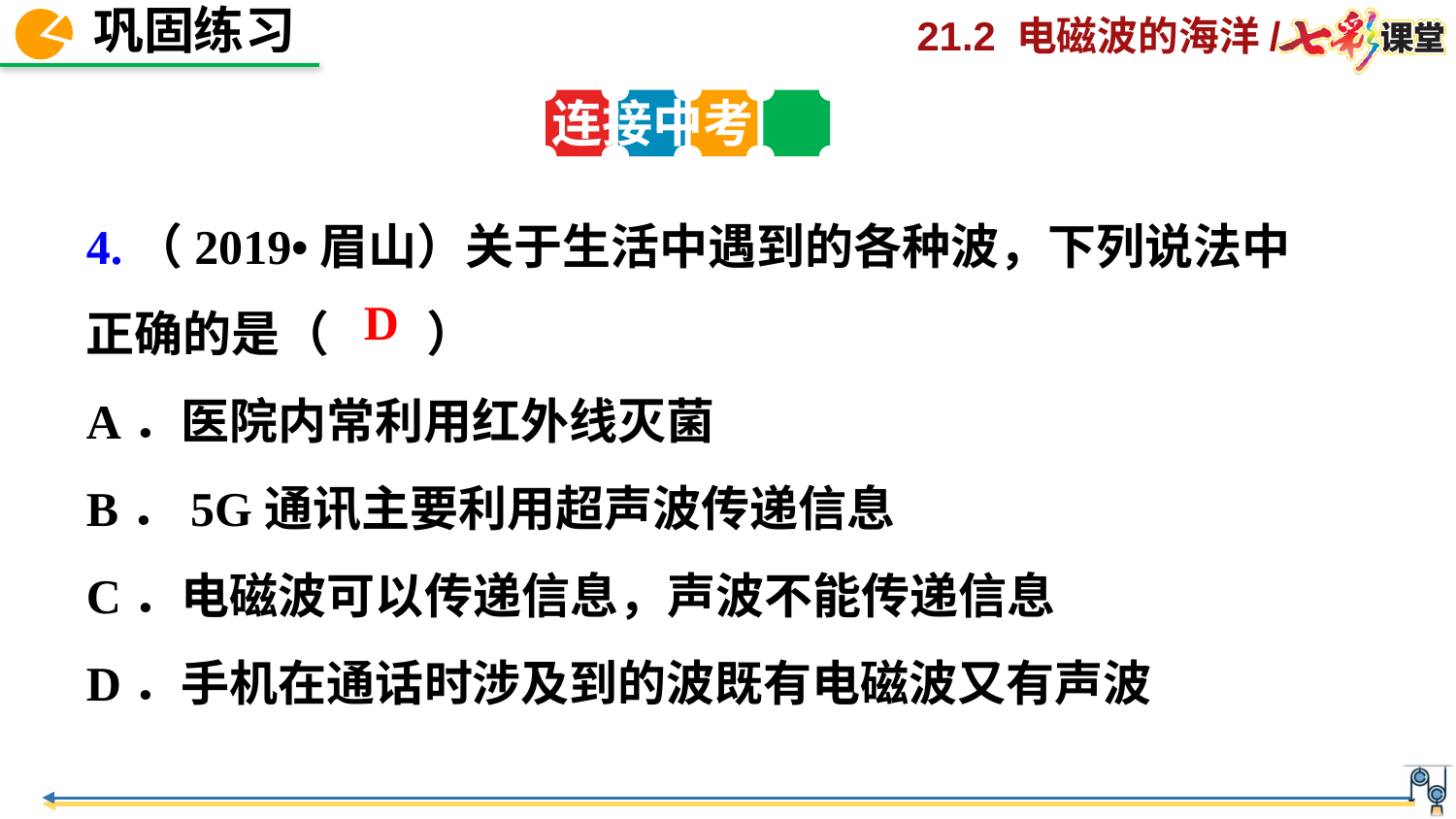

连接中考

4.（2019•眉山）关于生活中遇到的各种波，下列说法中
正确的是（　　）
A．医院内常利用红外线灭菌
B．5G通讯主要利用超声波传递信息
C．电磁波可以传递信息，声波不能传递信息
D．手机在通话时涉及到的波既有电磁波又有声波
D